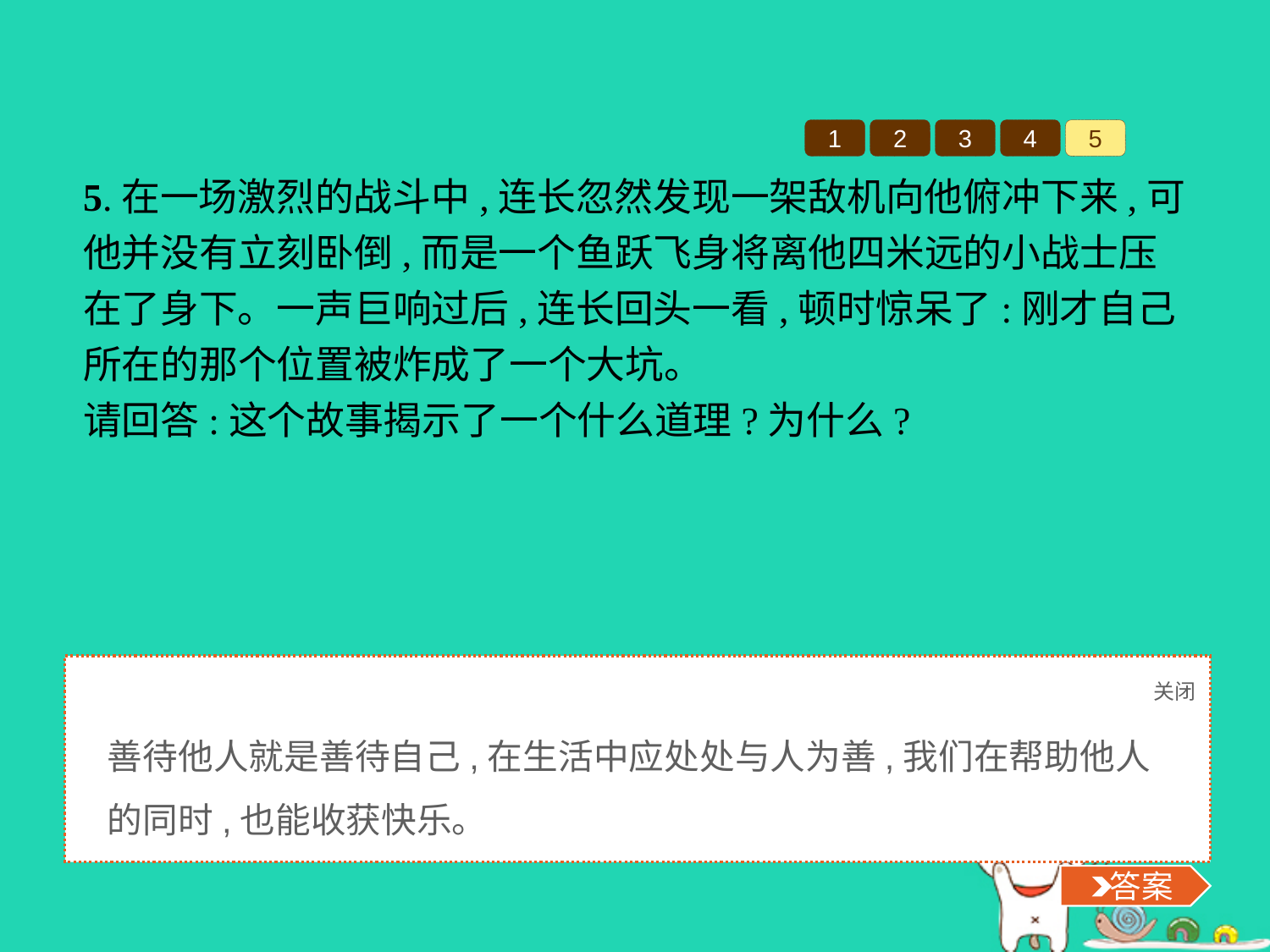

1
2
3
4
5
5.在一场激烈的战斗中,连长忽然发现一架敌机向他俯冲下来,可他并没有立刻卧倒,而是一个鱼跃飞身将离他四米远的小战士压在了身下。一声巨响过后,连长回头一看,顿时惊呆了:刚才自己所在的那个位置被炸成了一个大坑。
请回答:这个故事揭示了一个什么道理?为什么?

关闭
  答案

善待他人就是善待自己,在生活中应处处与人为善,我们在帮助他人的同时,也能收获快乐。
  答案